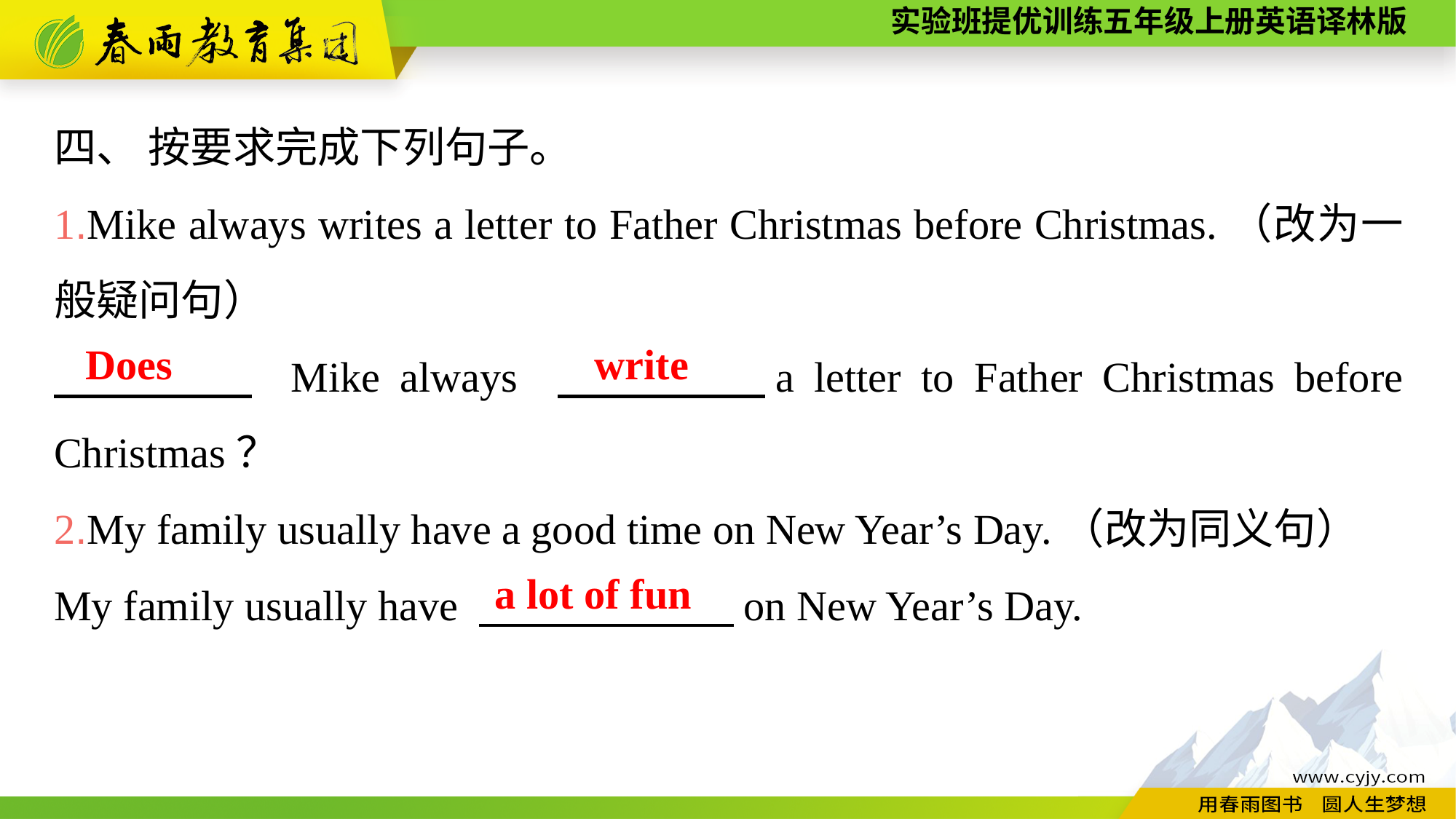

四、 按要求完成下列句子。
1.Mike always writes a letter to Father Christmas before Christmas.（改为一般疑问句）
　　　　 Mike always 　　　　a letter to Father Christmas before Christmas？
2.My family usually have a good time on New Year’s Day.（改为同义句）
My family usually have 　　　　　　on New Year’s Day.
Does
write
a lot of fun